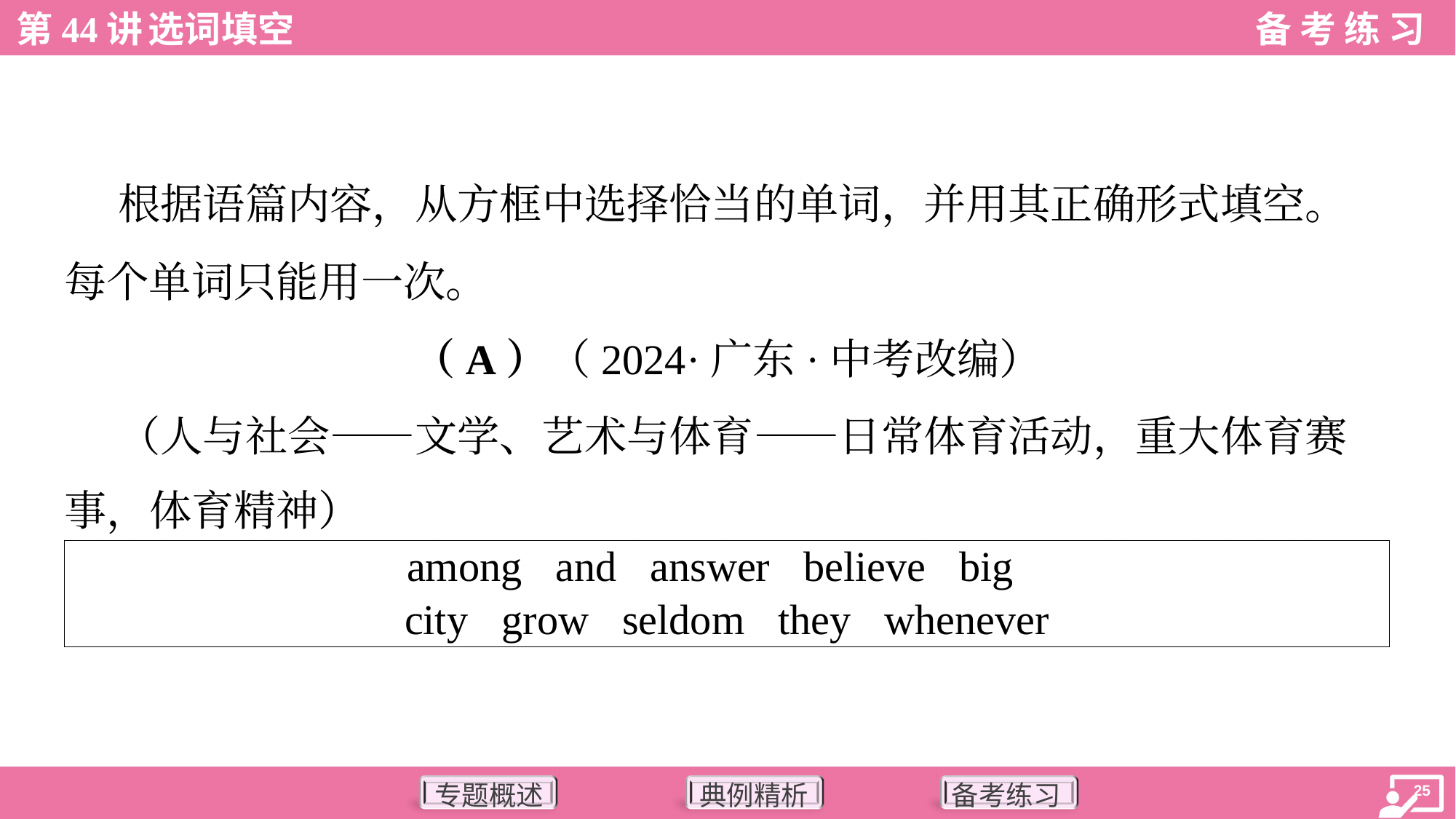

根据语篇内容，从方框中选择恰当的单词，并用其正确形式填空。
每个单词只能用一次。
（A）（2024·广东·中考改编）
    （人与社会——文学、艺术与体育——日常体育活动，重大体育赛
事，体育精神）
| among and answer believe big city grow seldom they whenever |
| --- |